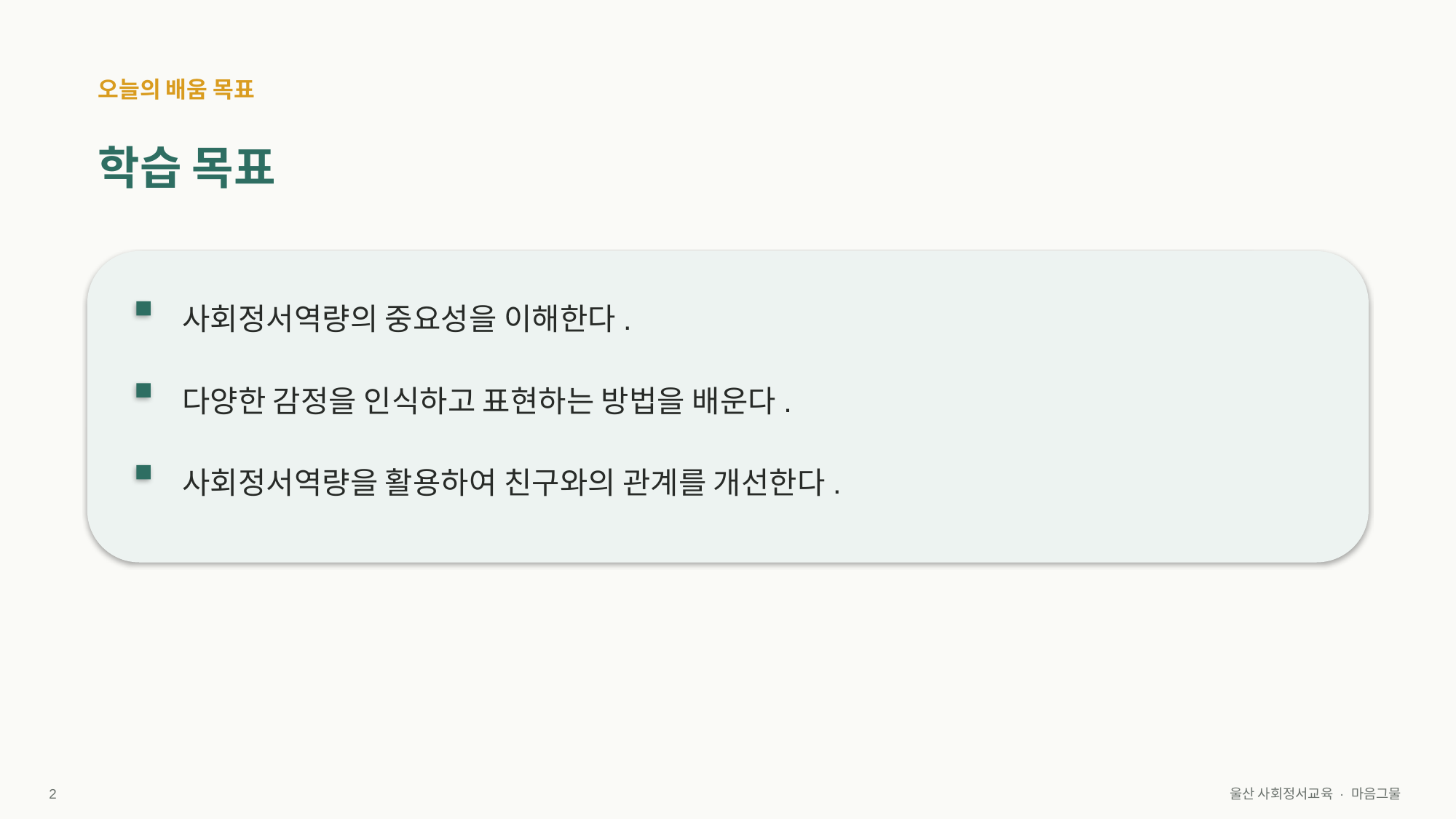

오늘의 배움 목표
학습 목표

사회정서역량의 중요성을 이해한다.

다양한 감정을 인식하고 표현하는 방법을 배운다.

사회정서역량을 활용하여 친구와의 관계를 개선한다.

2
울산 사회정서교육 · 마음그물